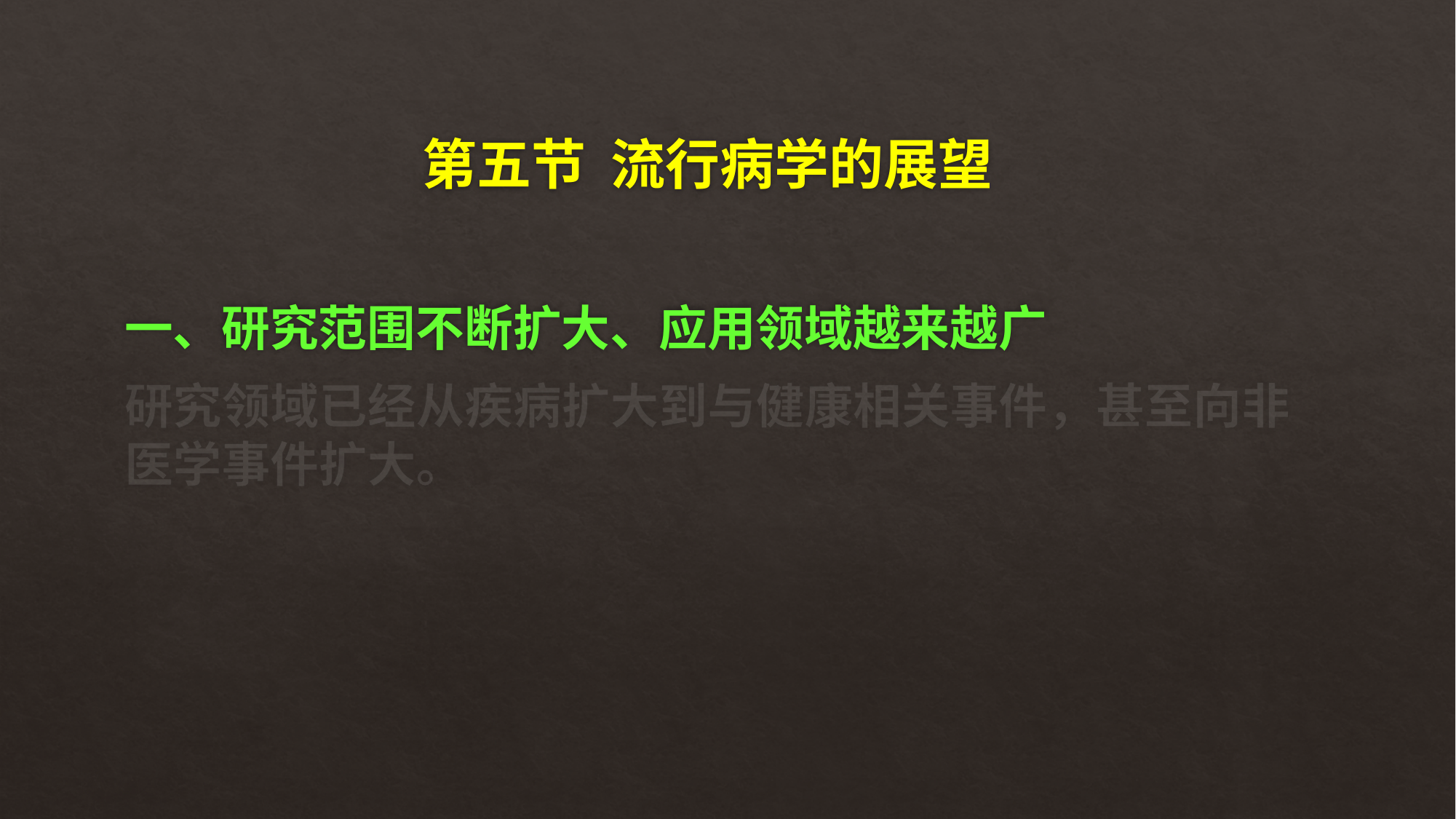

# 第五节  流行病学的展望
一、研究范围不断扩大、应用领域越来越广
研究领域已经从疾病扩大到与健康相关事件，甚至向非医学事件扩大。